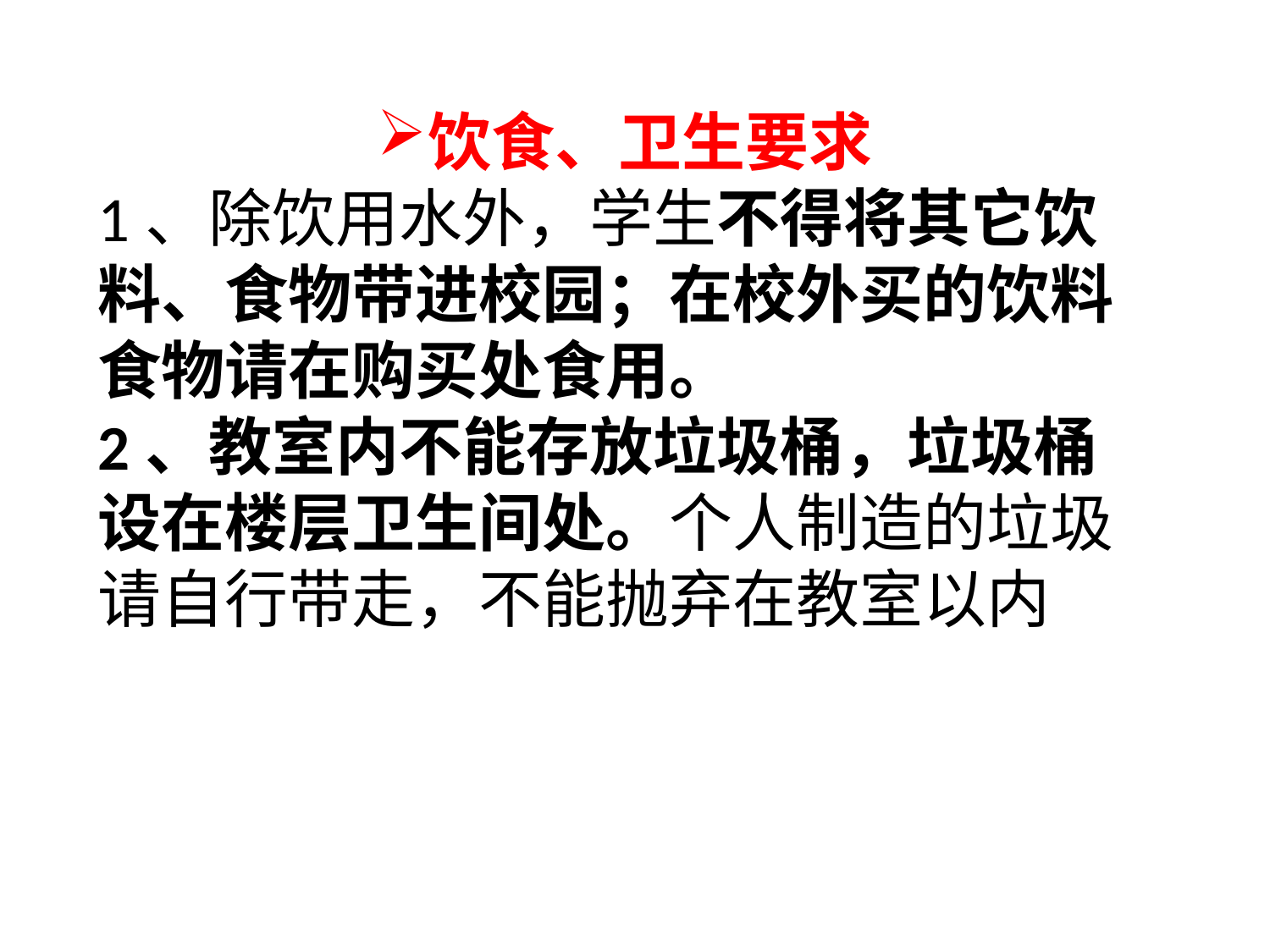

饮食、卫生要求
1、除饮用水外，学生不得将其它饮料、食物带进校园；在校外买的饮料食物请在购买处食用。
2、教室内不能存放垃圾桶，垃圾桶设在楼层卫生间处。个人制造的垃圾请自行带走，不能抛弃在教室以内